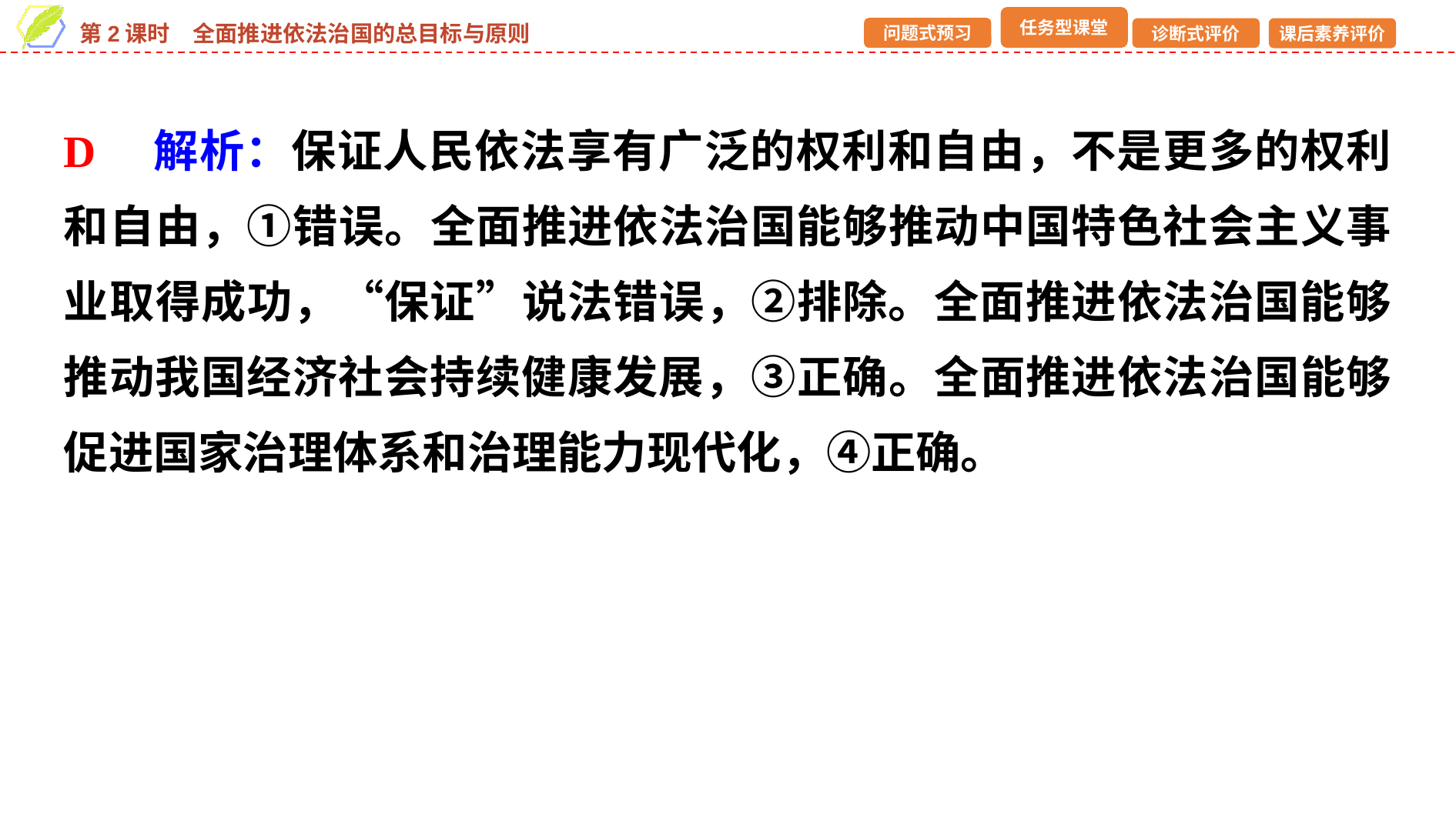

D　解析：保证人民依法享有广泛的权利和自由，不是更多的权利和自由，①错误。全面推进依法治国能够推动中国特色社会主义事业取得成功，“保证”说法错误，②排除。全面推进依法治国能够推动我国经济社会持续健康发展，③正确。全面推进依法治国能够促进国家治理体系和治理能力现代化，④正确。